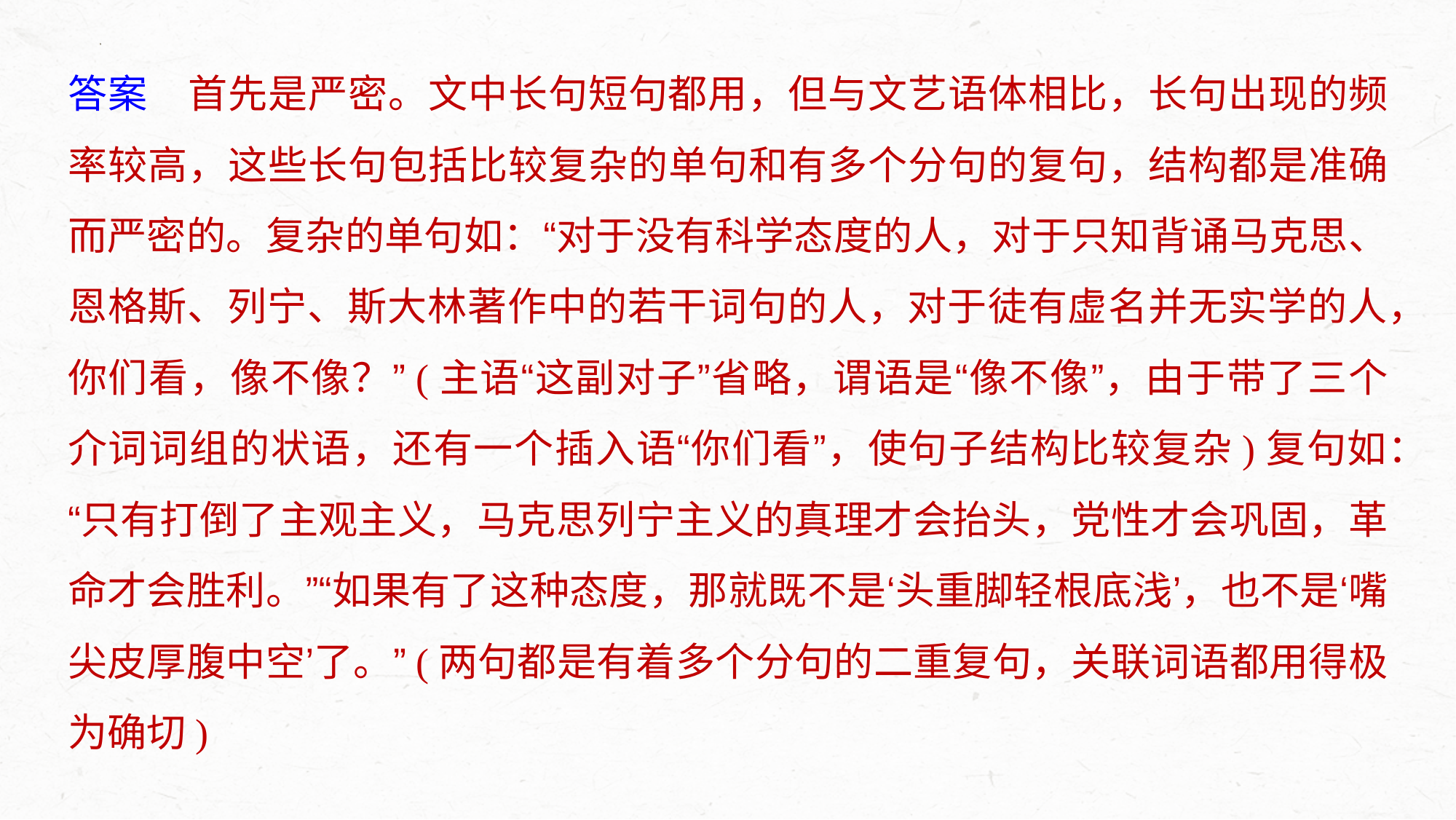

答案　首先是严密。文中长句短句都用，但与文艺语体相比，长句出现的频率较高，这些长句包括比较复杂的单句和有多个分句的复句，结构都是准确而严密的。复杂的单句如：“对于没有科学态度的人，对于只知背诵马克思、恩格斯、列宁、斯大林著作中的若干词句的人，对于徒有虚名并无实学的人，你们看，像不像？”(主语“这副对子”省略，谓语是“像不像”，由于带了三个介词词组的状语，还有一个插入语“你们看”，使句子结构比较复杂)复句如：“只有打倒了主观主义，马克思列宁主义的真理才会抬头，党性才会巩固，革命才会胜利。”“如果有了这种态度，那就既不是‘头重脚轻根底浅’，也不是‘嘴尖皮厚腹中空’了。”(两句都是有着多个分句的二重复句，关联词语都用得极为确切)